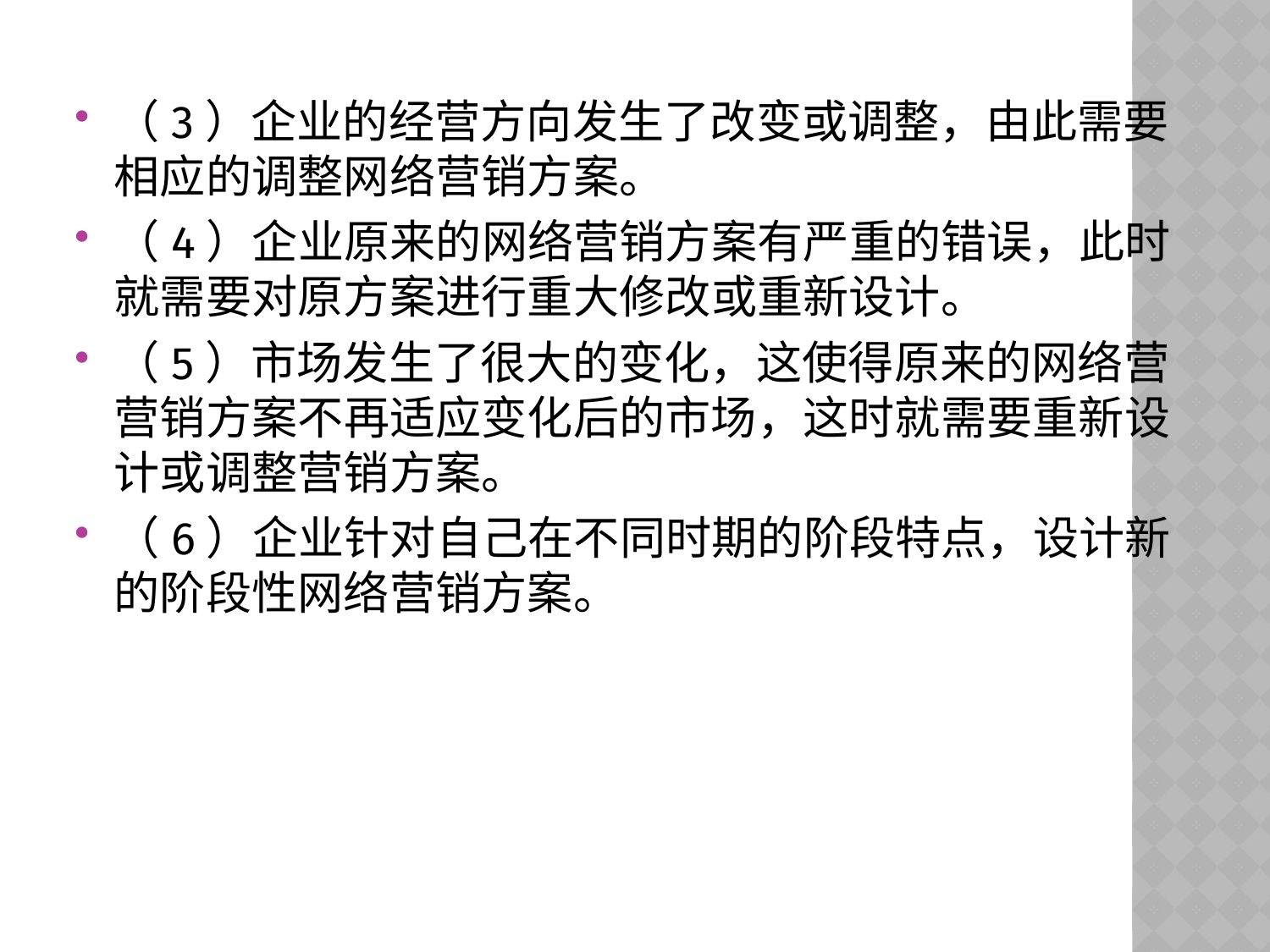

（3）企业的经营方向发生了改变或调整，由此需要相应的调整网络营销方案。
（4）企业原来的网络营销方案有严重的错误，此时就需要对原方案进行重大修改或重新设计。
（5）市场发生了很大的变化，这使得原来的网络营营销方案不再适应变化后的市场，这时就需要重新设计或调整营销方案。
（6）企业针对自己在不同时期的阶段特点，设计新的阶段性网络营销方案。